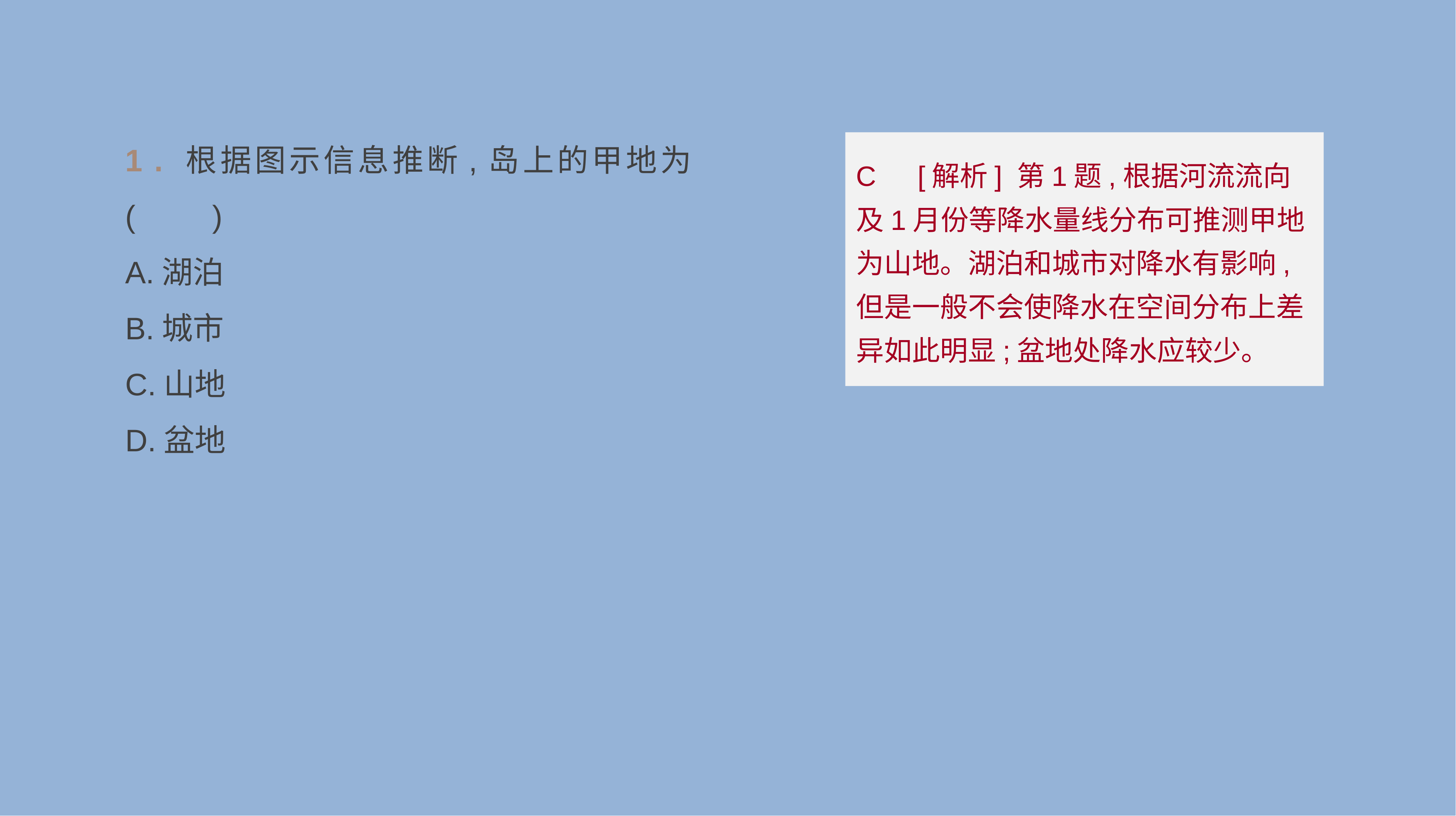

1 . 根据图示信息推断,岛上的甲地为 (　　)
A.湖泊
B.城市
C.山地
D.盆地

C　[解析] 第1题,根据河流流向及1月份等降水量线分布可推测甲地为山地。湖泊和城市对降水有影响,但是一般不会使降水在空间分布上差异如此明显;盆地处降水应较少。